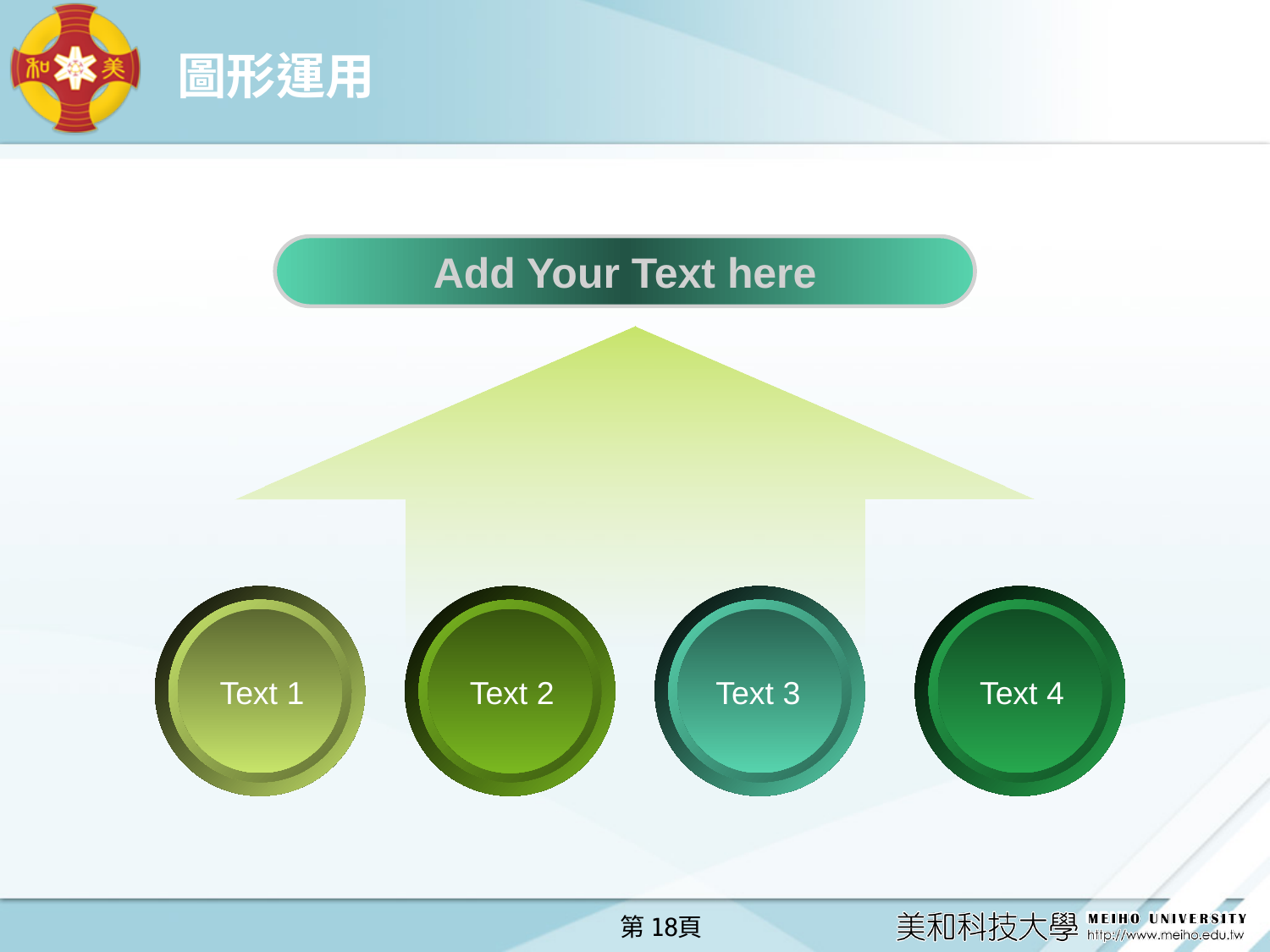

# 圖形運用
Add Your Text here

Text 1
Text 2
Text 3
Text 4